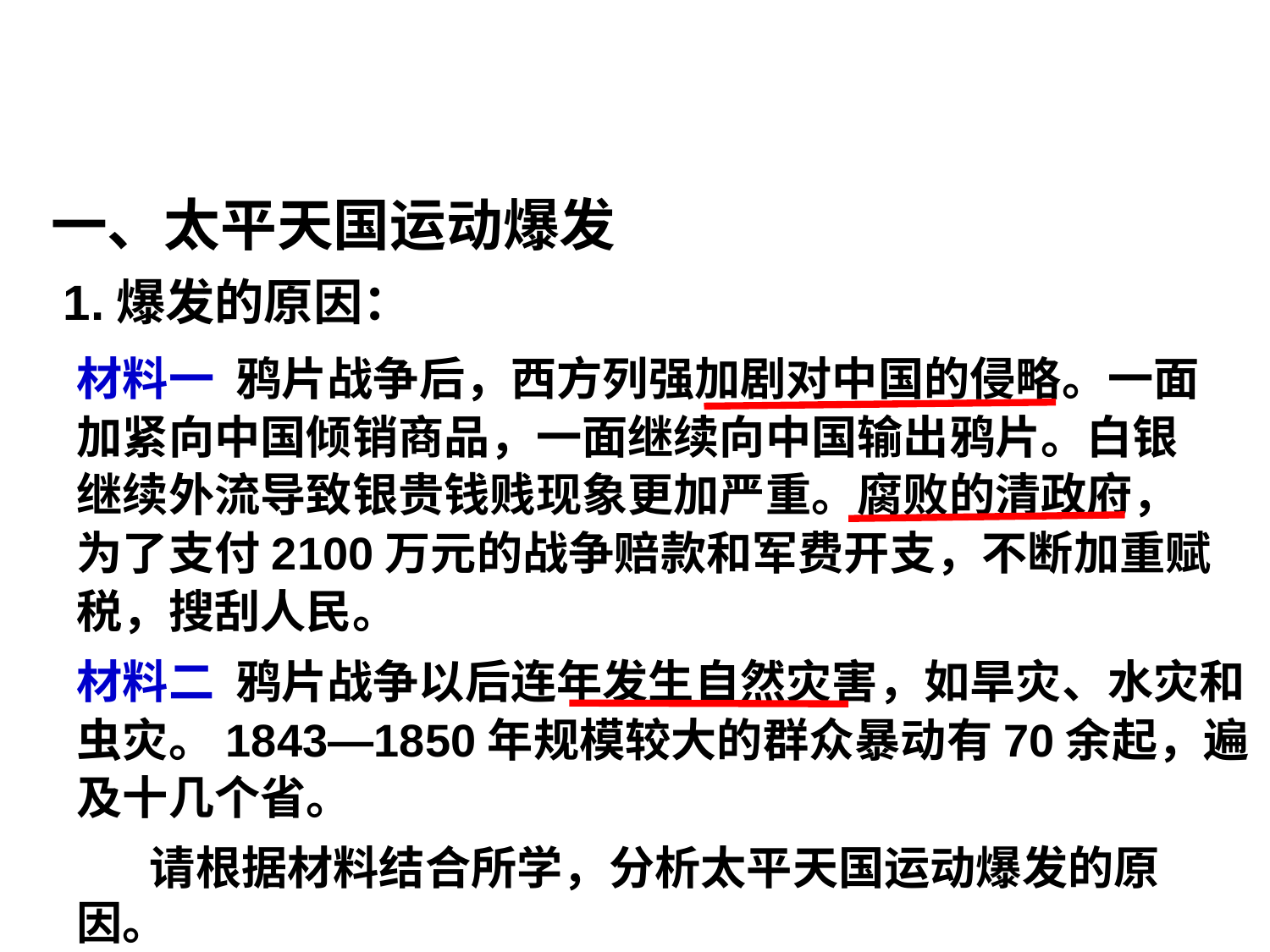

一、太平天国运动爆发
1.爆发的原因：
材料一  鸦片战争后，西方列强加剧对中国的侵略。一面加紧向中国倾销商品，一面继续向中国输出鸦片。白银继续外流导致银贵钱贱现象更加严重。腐败的清政府，为了支付2100万元的战争赔款和军费开支，不断加重赋税，搜刮人民。

材料二  鸦片战争以后连年发生自然灾害，如旱灾、水灾和虫灾。1843—1850年规模较大的群众暴动有70余起，遍及十几个省。

      请根据材料结合所学，分析太平天国运动爆发的原因。